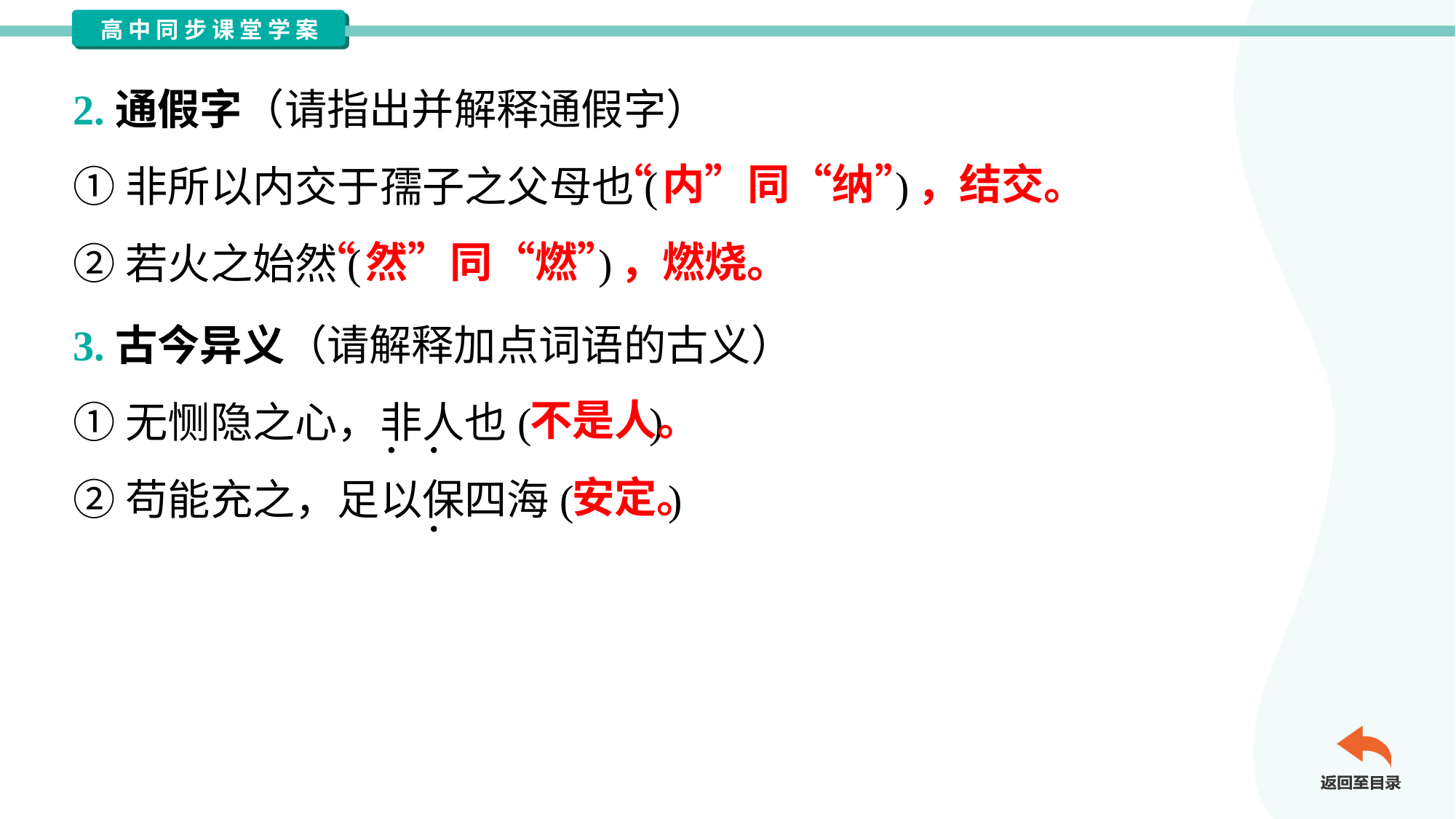

2.通假字（请指出并解释通假字）
①非所以内交于孺子之父母也(                    )
②若火之始然(                    )
“内”同“纳”，结交。
“然”同“燃”，燃烧。
3.古今异义（请解释加点词语的古义）
①无恻隐之心，非人也(          )
②苟能充之，足以保四海(        )
不是人。
安定。